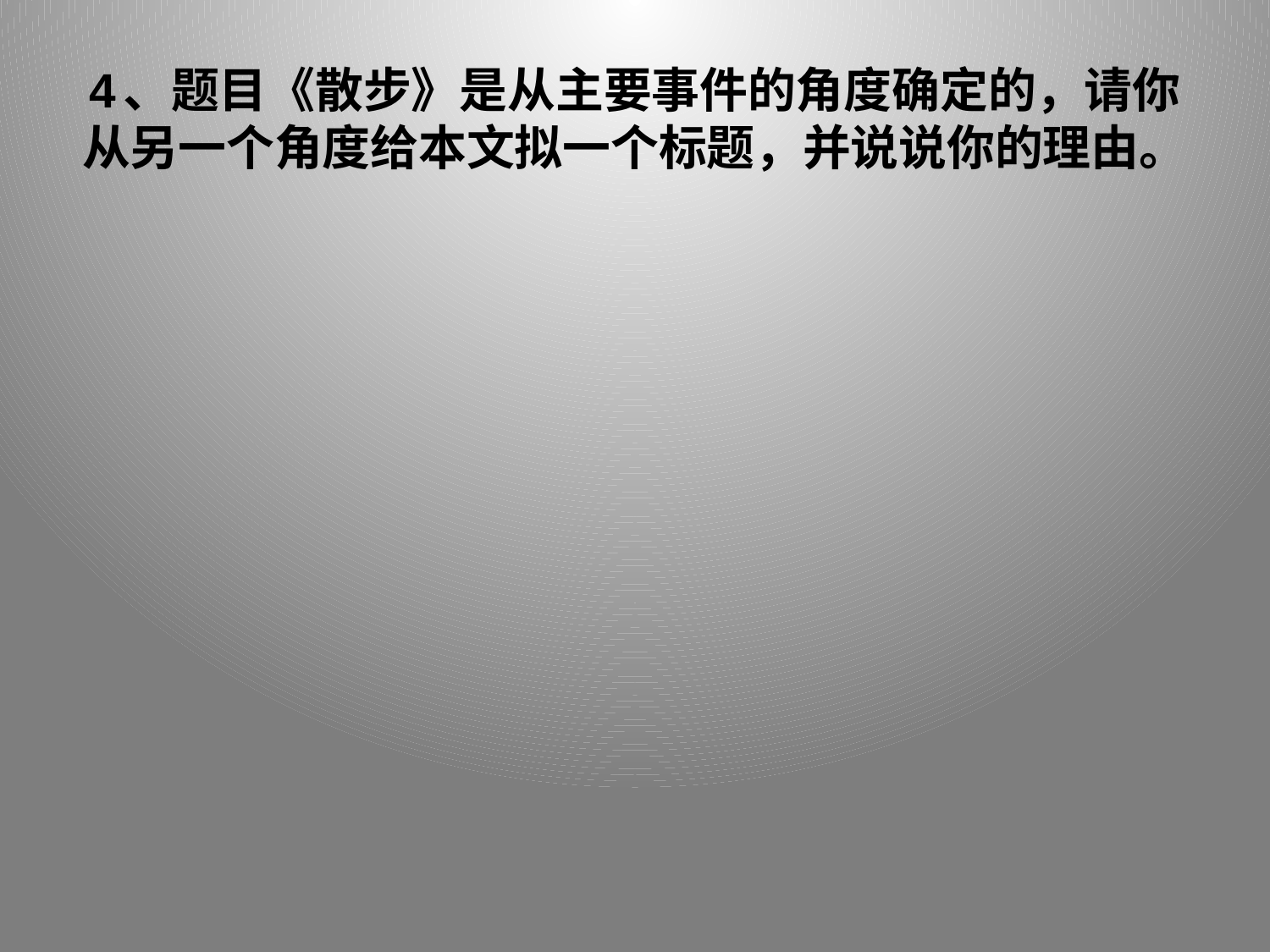

# 4、题目《散步》是从主要事件的角度确定的，请你从另一个角度给本文拟一个标题，并说说你的理由。